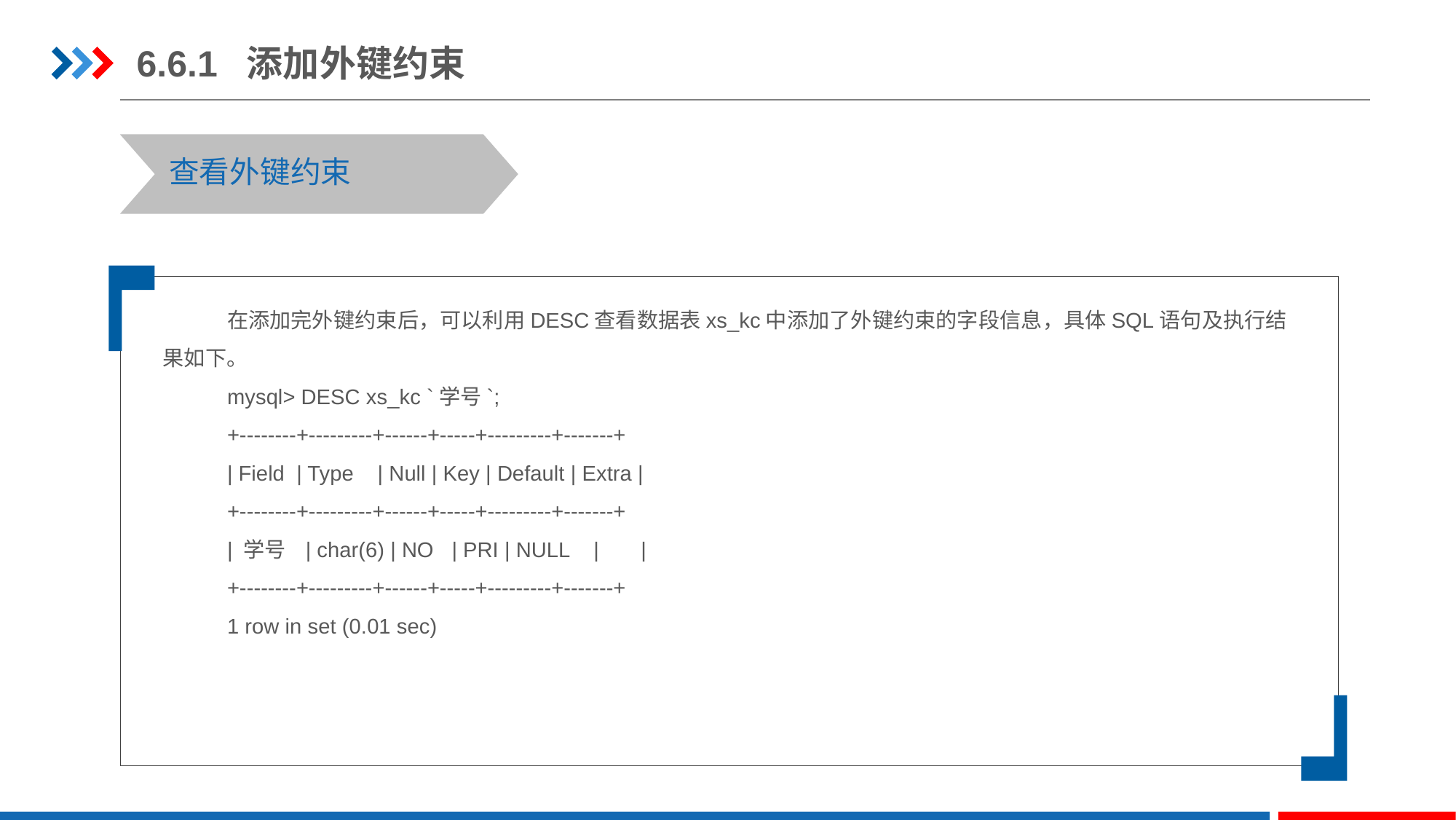

6.6.1  添加外键约束

查看外键约束

在添加完外键约束后，可以利用DESC查看数据表xs_kc中添加了外键约束的字段信息，具体SQL语句及执行结果如下。
mysql> DESC xs_kc `学号`;
+--------+---------+------+-----+---------+-------+
| Field  | Type    | Null | Key | Default | Extra |
+--------+---------+------+-----+---------+-------+
| 学号   | char(6) | NO   | PRI | NULL    |       |
+--------+---------+------+-----+---------+-------+
1 row in set (0.01 sec)